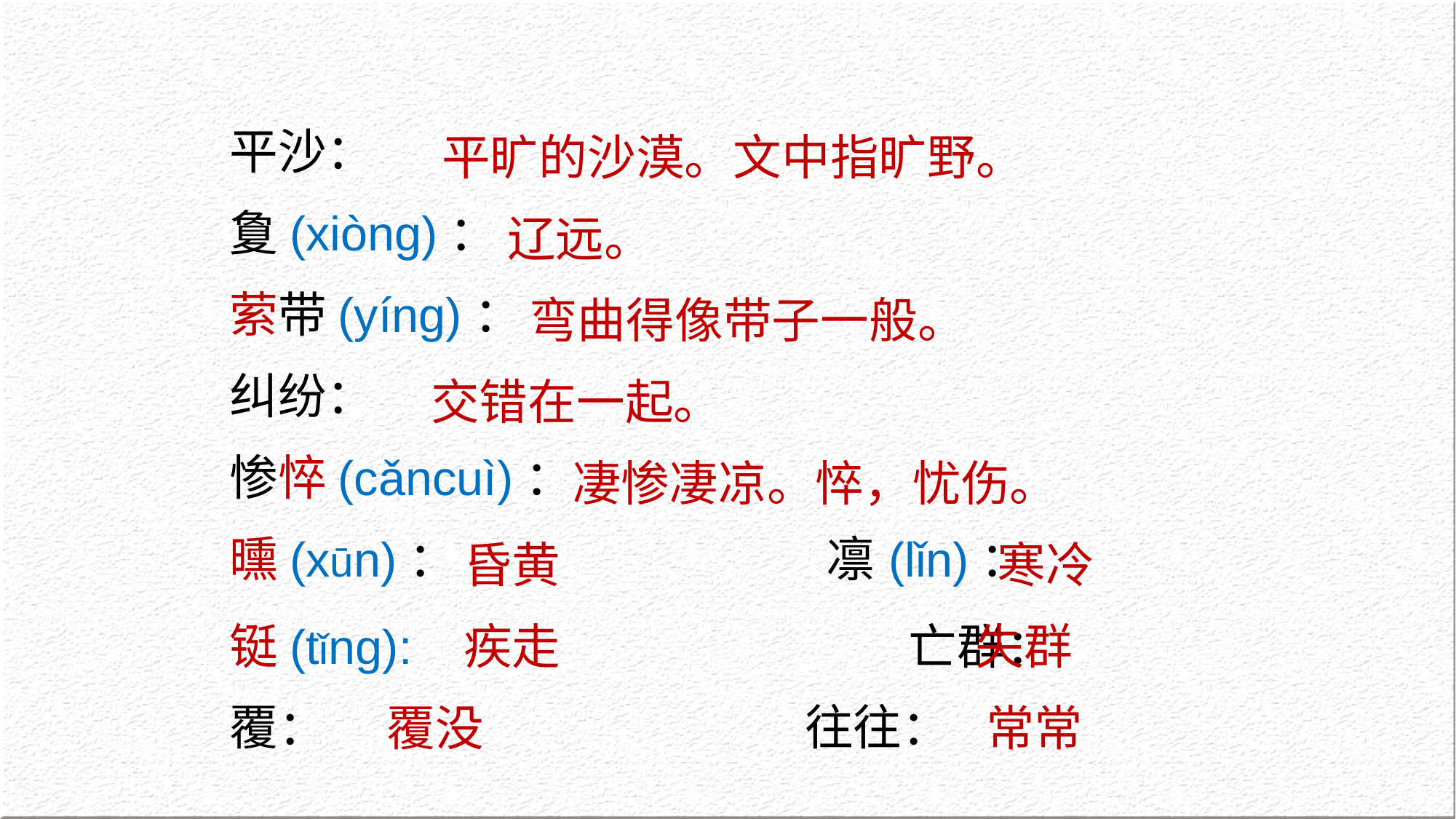

平沙：
夐(xiòng)：
萦带(yíng)：
纠纷：
惨悴(cǎncuì)：
曛(xūn)：                                  凛(lǐn)：
铤(tǐng):                                    亡群：
覆：                                            往往：
    平旷的沙漠。文中指旷野。
          辽远。
            弯曲得像带子一般。
   交错在一起。
                凄惨凄凉。悴，忧伤。
      昏黄                                        寒冷
      疾走                                      失群
覆没                                              常常